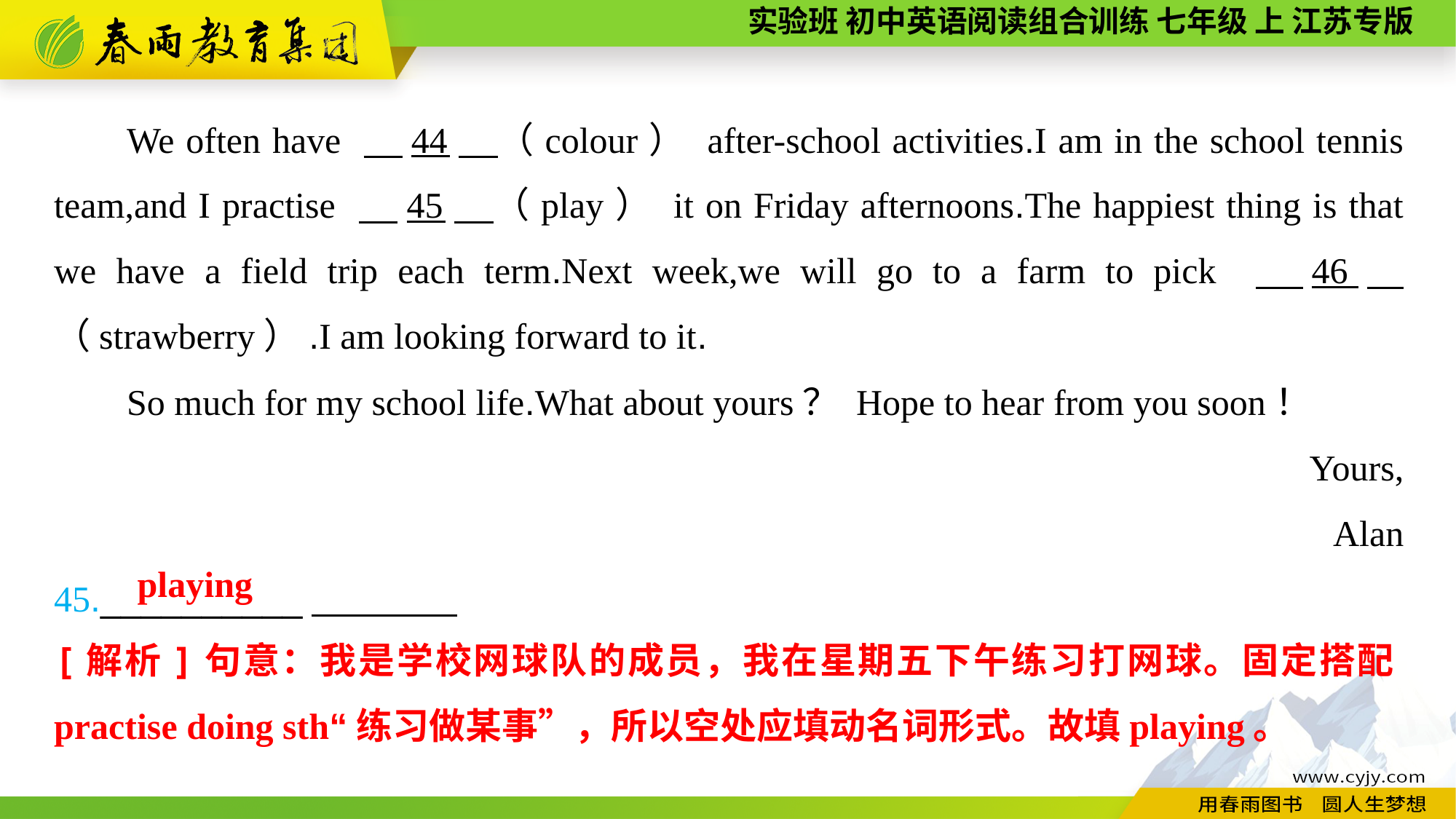

We often have 　44　（colour） after-school activities.I am in the school tennis team,and I practise 　45　（play） it on Friday afternoons.The happiest thing is that we have a field trip each term.Next week,we will go to a farm to pick 　46　（strawberry）.I am looking forward to it.
So much for my school life.What about yours？ Hope to hear from you soon！
Yours,
Alan
45.__________
playing
[解析]句意：我是学校网球队的成员，我在星期五下午练习打网球。固定搭配practise doing sth“练习做某事”，所以空处应填动名词形式。故填playing。